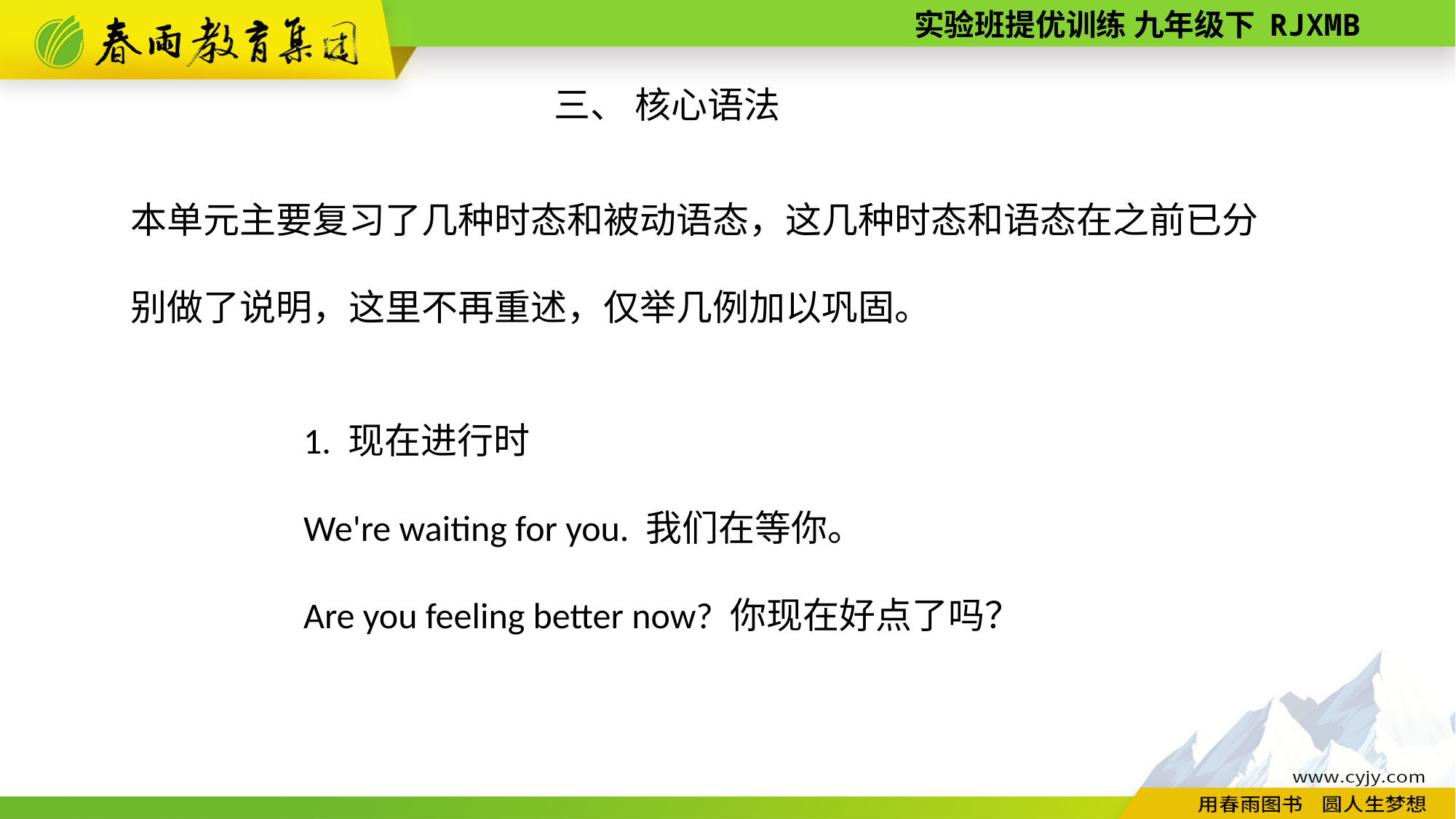

三、 核心语法
本单元主要复习了几种时态和被动语态，这几种时态和语态在之前已分别做了说明，这里不再重述，仅举几例加以巩固。
1. 现在进行时
We're waiting for you. 我们在等你。
Are you feeling better now? 你现在好点了吗？